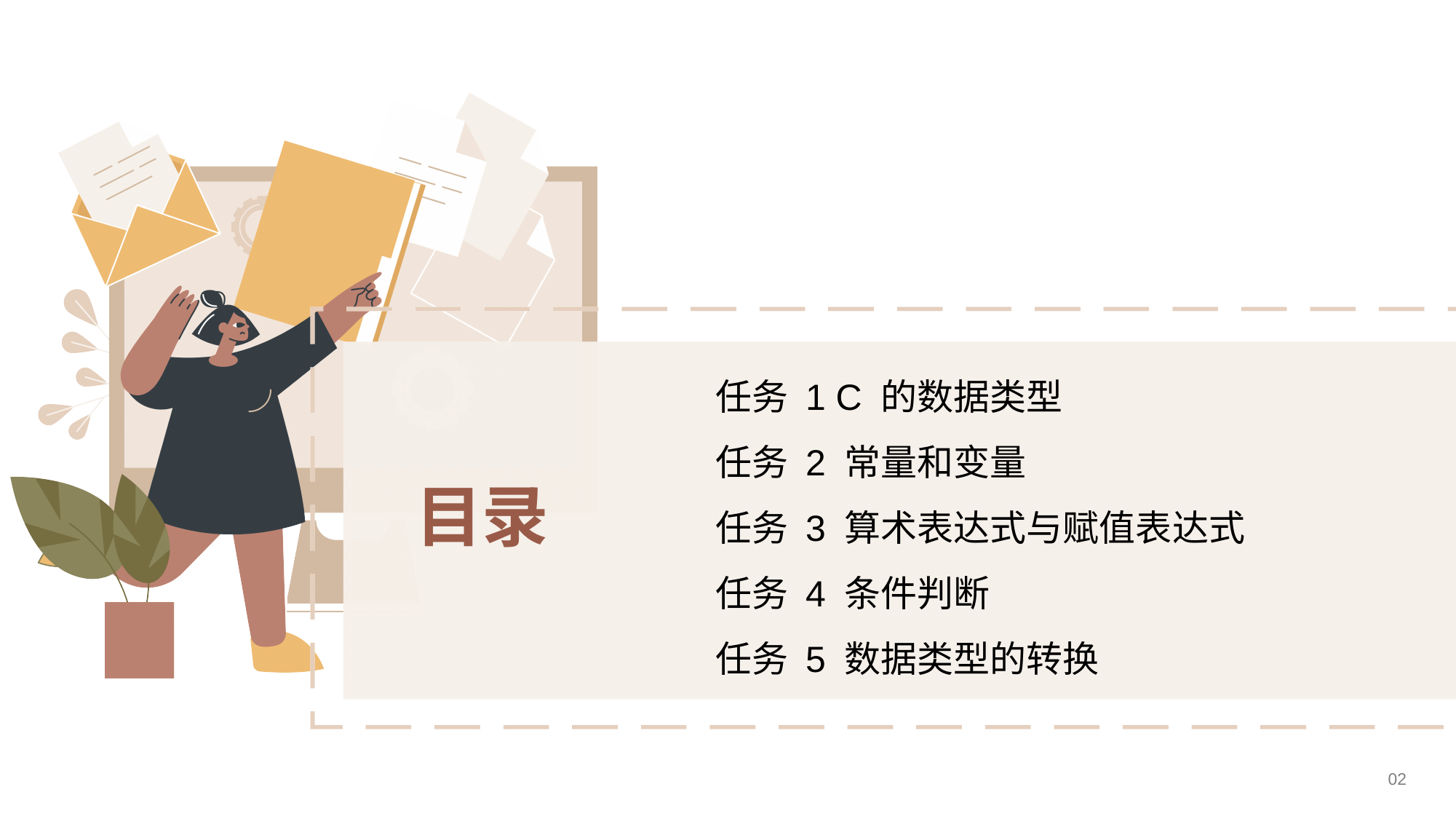

任务 1 C 的数据类型
任务 2 常量和变量
任务 3 算术表达式与赋值表达式
任务 4 条件判断
任务 5 数据类型的转换
目录
02